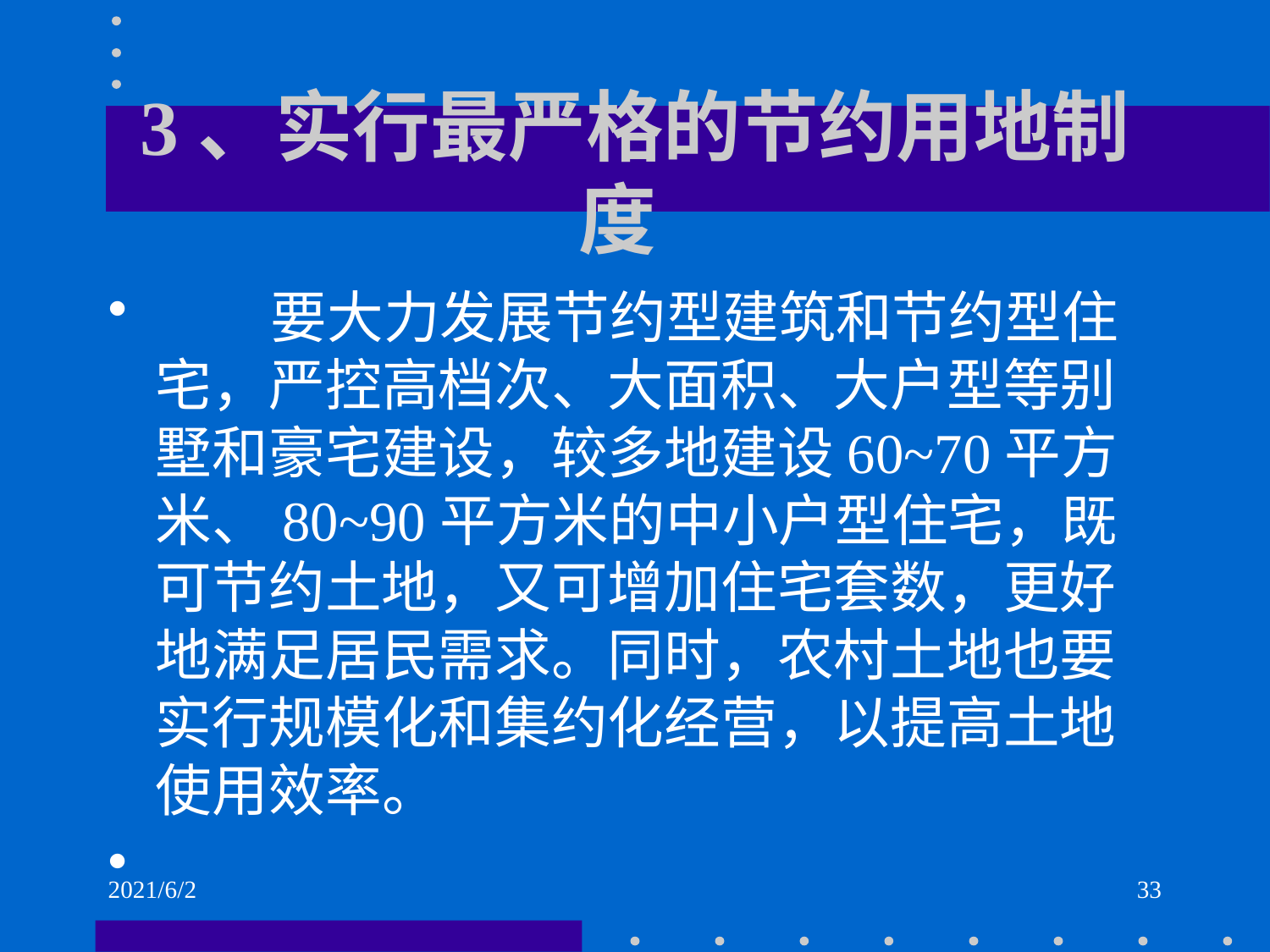

# 3、实行最严格的节约用地制度
        要大力发展节约型建筑和节约型住宅，严控高档次、大面积、大户型等别墅和豪宅建设，较多地建设60~70平方米、80~90平方米的中小户型住宅，既可节约土地，又可增加住宅套数，更好地满足居民需求。同时，农村土地也要实行规模化和集约化经营，以提高土地使用效率。

2021/6/2
33